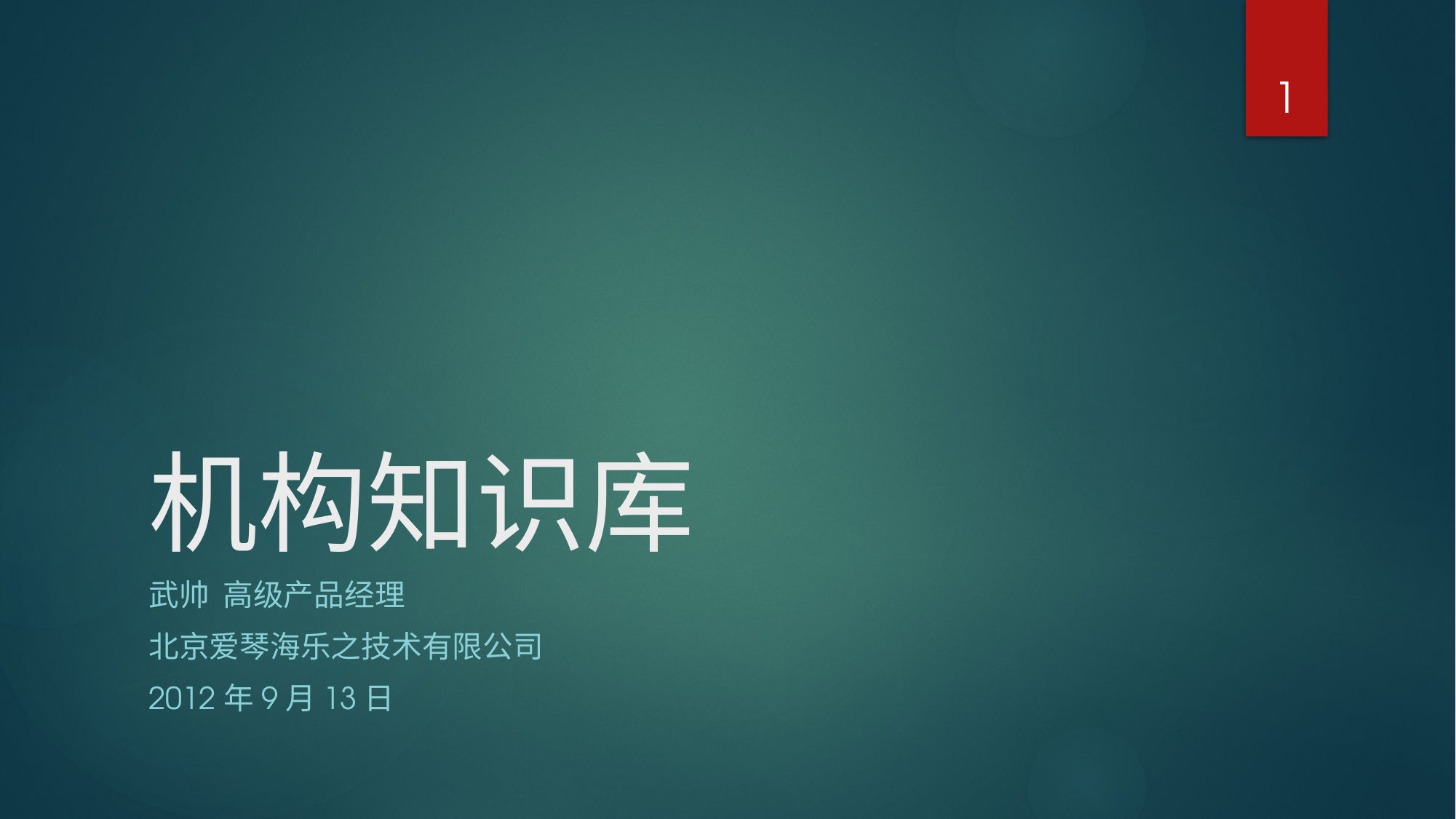

1
# 机构知识库
武帅  高级产品经理
北京爱琴海乐之技术有限公司
2012年9月13日